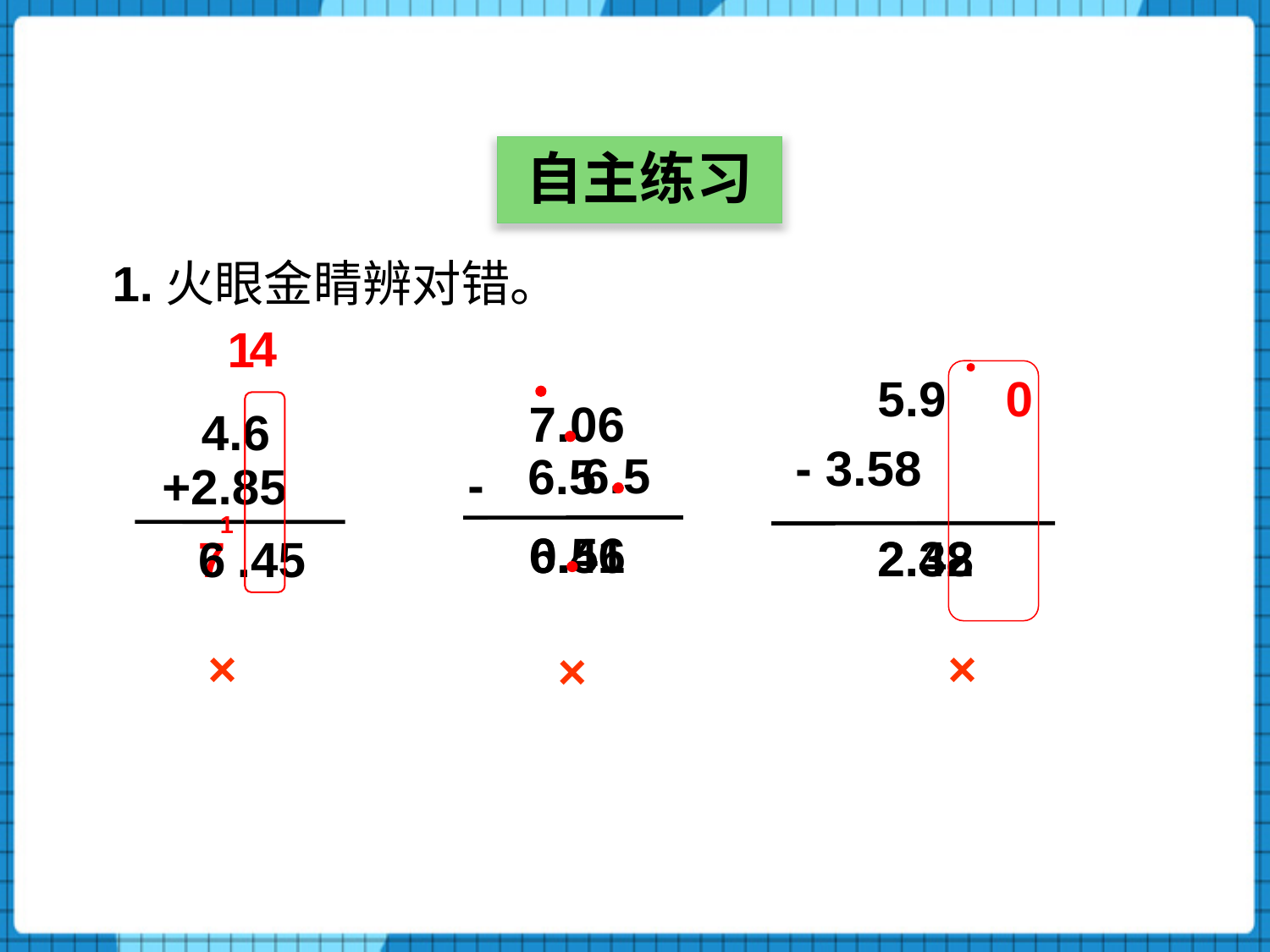

自主练习
1.火眼金睛辨对错。
4
1
5.9

0

7.06

4.6
+2.85

   .45
- 3.58

6.5
6.5
-
1

6.41
0.56
2.48
2.32
7
6

×
×
×